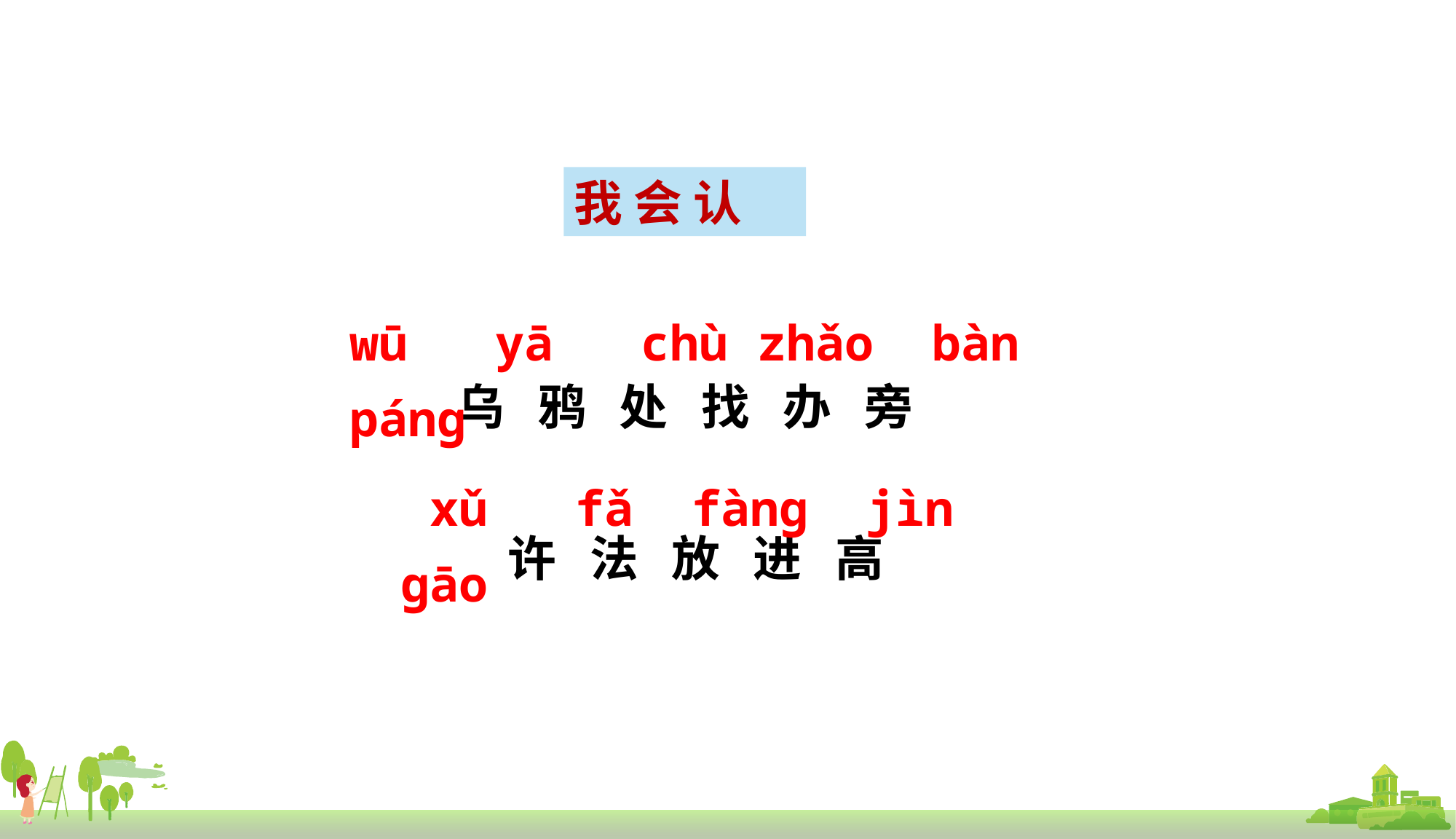

我 会 认
wū   yā   chù zhǎo  bàn pánɡ
乌   鸦   处   找   办   旁

 许   法   放   进   高
 xǔ   fǎ  fànɡ  jìn  ɡāo